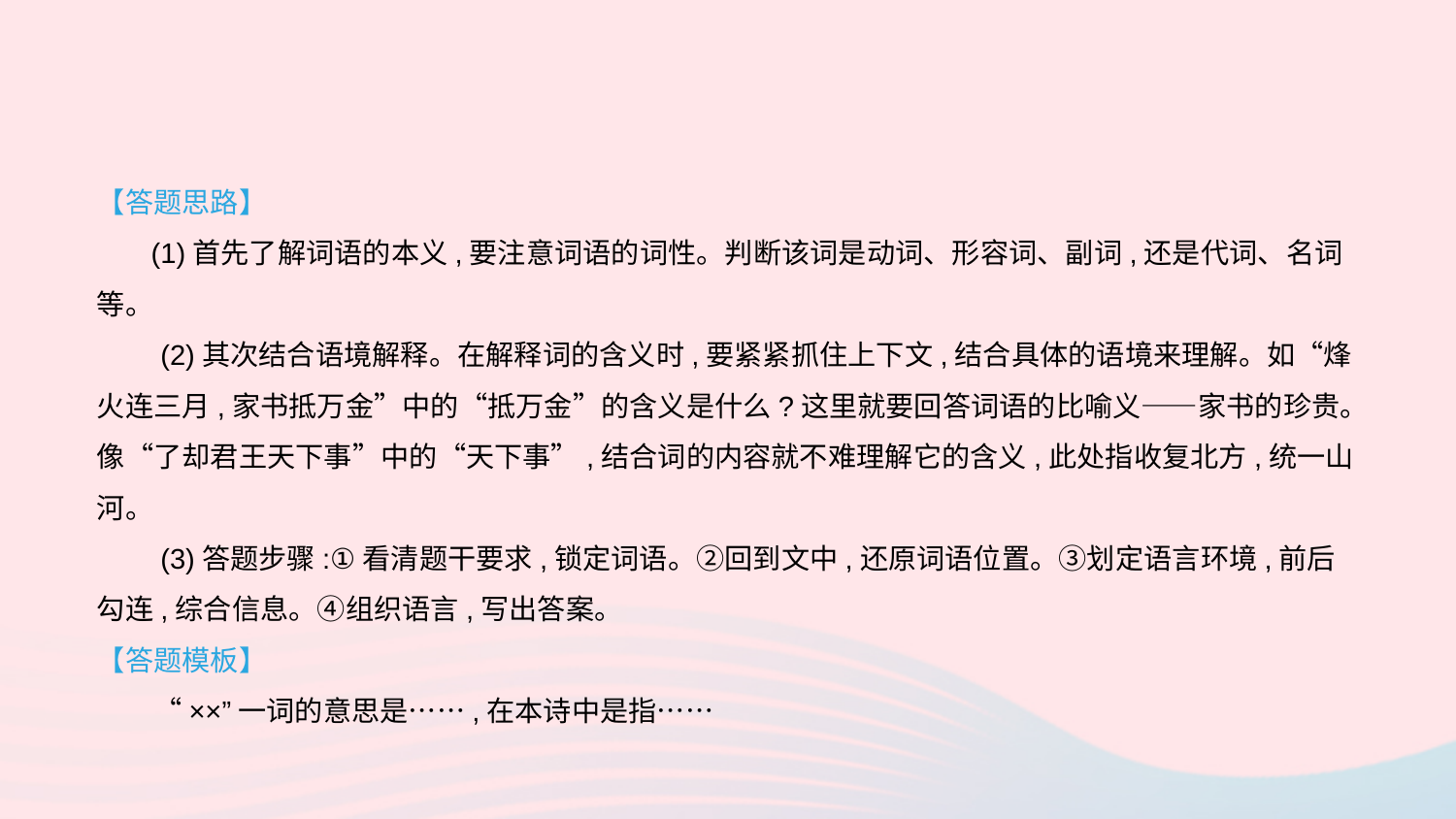

【答题思路】
　   (1)首先了解词语的本义,要注意词语的词性。判断该词是动词、形容词、副词,还是代词、名词等。
　　(2)其次结合语境解释。在解释词的含义时,要紧紧抓住上下文,结合具体的语境来理解。如“烽火连三月,家书抵万金”中的“抵万金”的含义是什么?这里就要回答词语的比喻义——家书的珍贵。像“了却君王天下事”中的“天下事”,结合词的内容就不难理解它的含义,此处指收复北方,统一山河。
　　(3)答题步骤:①看清题干要求,锁定词语。②回到文中,还原词语位置。③划定语言环境,前后勾连,综合信息。④组织语言,写出答案。
【答题模板】
　　“××”一词的意思是……,在本诗中是指……